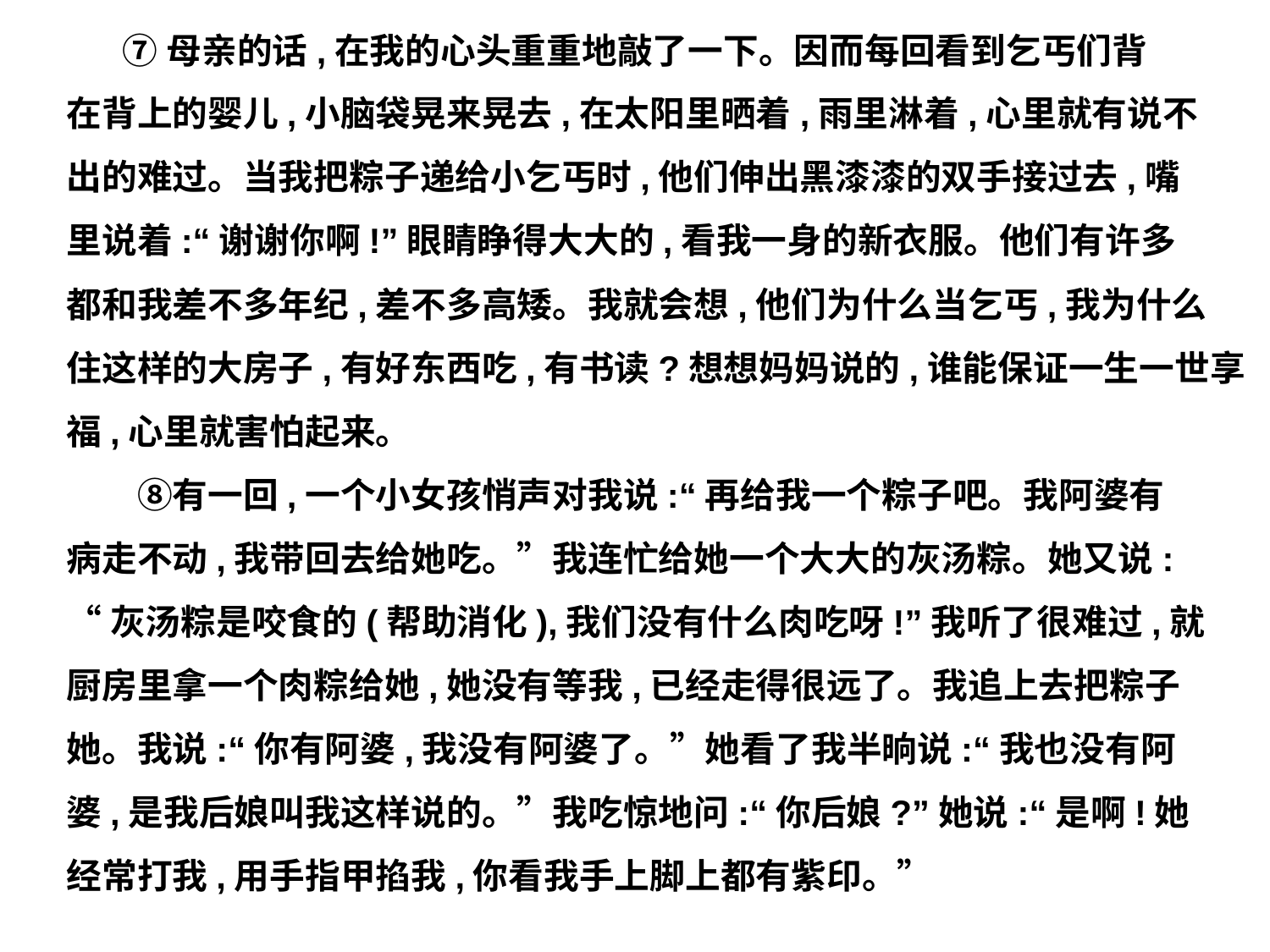

⑦母亲的话,在我的心头重重地敲了一下。因而每回看到乞丐们背
在背上的婴儿,小脑袋晃来晃去,在太阳里晒着,雨里淋着,心里就有说不
出的难过。当我把粽子递给小乞丐时,他们伸出黑漆漆的双手接过去,嘴
里说着:“谢谢你啊!”眼睛睁得大大的,看我一身的新衣服。他们有许多
都和我差不多年纪,差不多高矮。我就会想,他们为什么当乞丐,我为什么
住这样的大房子,有好东西吃,有书读?想想妈妈说的,谁能保证一生一世享
福,心里就害怕起来。
　　⑧有一回,一个小女孩悄声对我说:“再给我一个粽子吧。我阿婆有
病走不动,我带回去给她吃。”我连忙给她一个大大的灰汤粽。她又说:
“灰汤粽是咬食的(帮助消化),我们没有什么肉吃呀!”我听了很难过,就
厨房里拿一个肉粽给她,她没有等我,已经走得很远了。我追上去把粽子
她。我说:“你有阿婆,我没有阿婆了。”她看了我半晌说:“我也没有阿
婆,是我后娘叫我这样说的。”我吃惊地问:“你后娘?”她说:“是啊!她
经常打我,用手指甲掐我,你看我手上脚上都有紫印。”